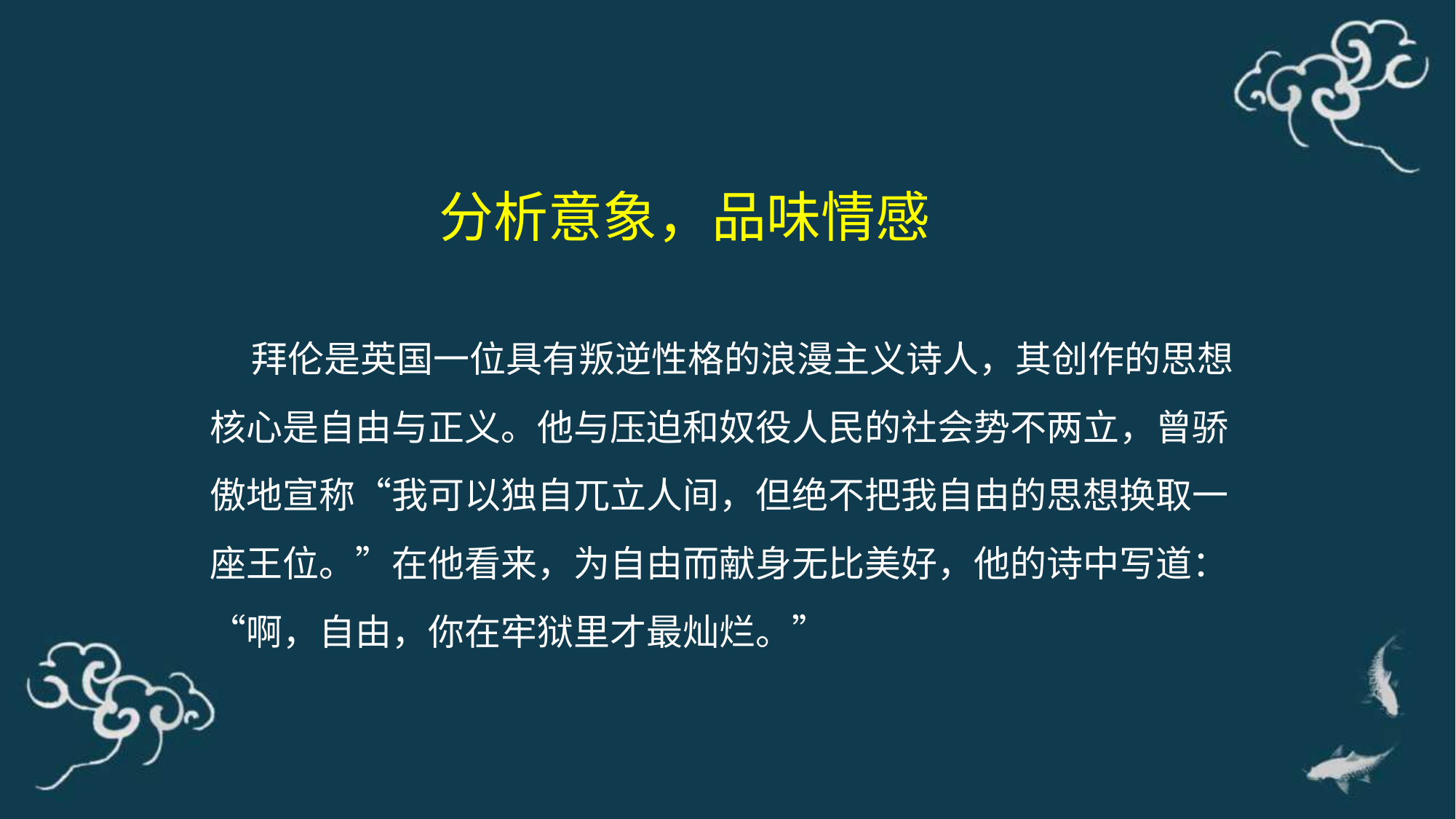

分析意象，品味情感
    拜伦是英国一位具有叛逆性格的浪漫主义诗人，其创作的思想核心是自由与正义。他与压迫和奴役人民的社会势不两立，曾骄傲地宣称“我可以独自兀立人间，但绝不把我自由的思想换取一座王位。”在他看来，为自由而献身无比美好，他的诗中写道：“啊，自由，你在牢狱里才最灿烂。”